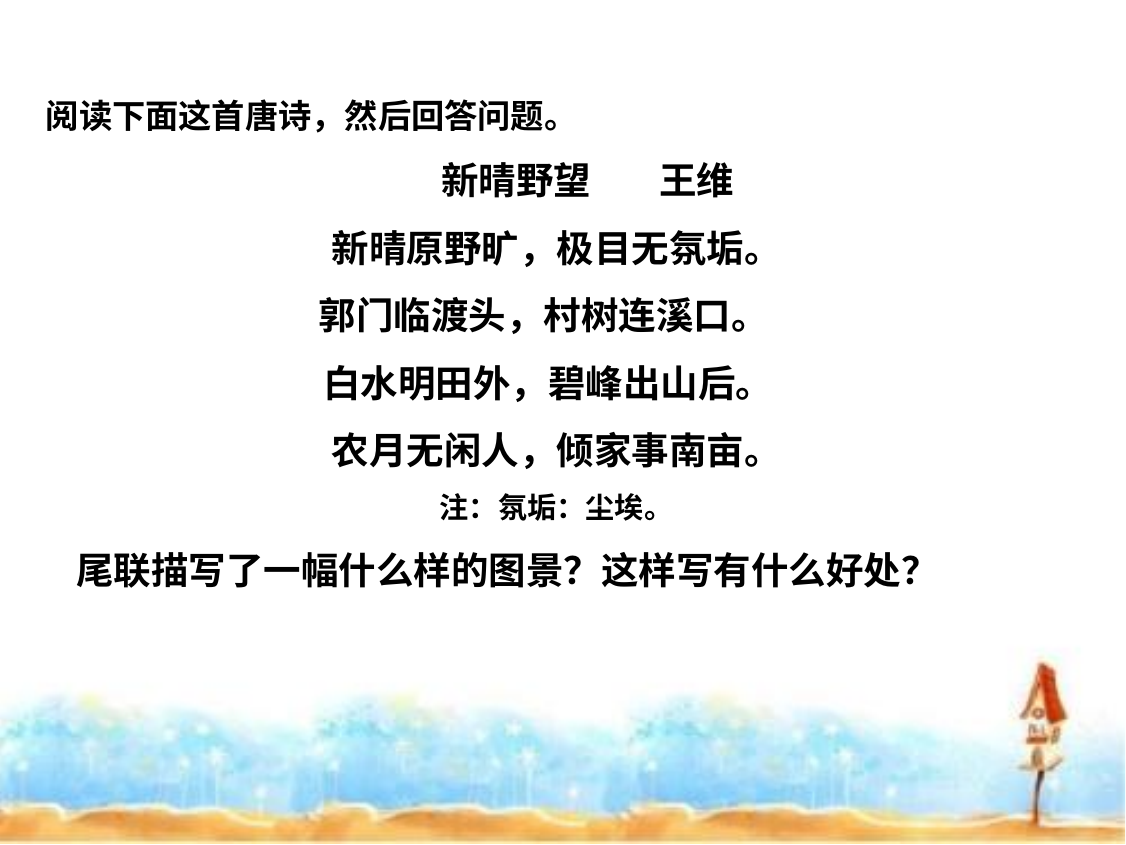

阅读下面这首唐诗，然后回答问题。
        新晴野望        王维
 新晴原野旷，极目无氛垢。
郭门临渡头，村树连溪口。
白水明田外，碧峰出山后。
农月无闲人，倾家事南亩。
注：氛垢：尘埃。
   尾联描写了一幅什么样的图景？这样写有什么好处？